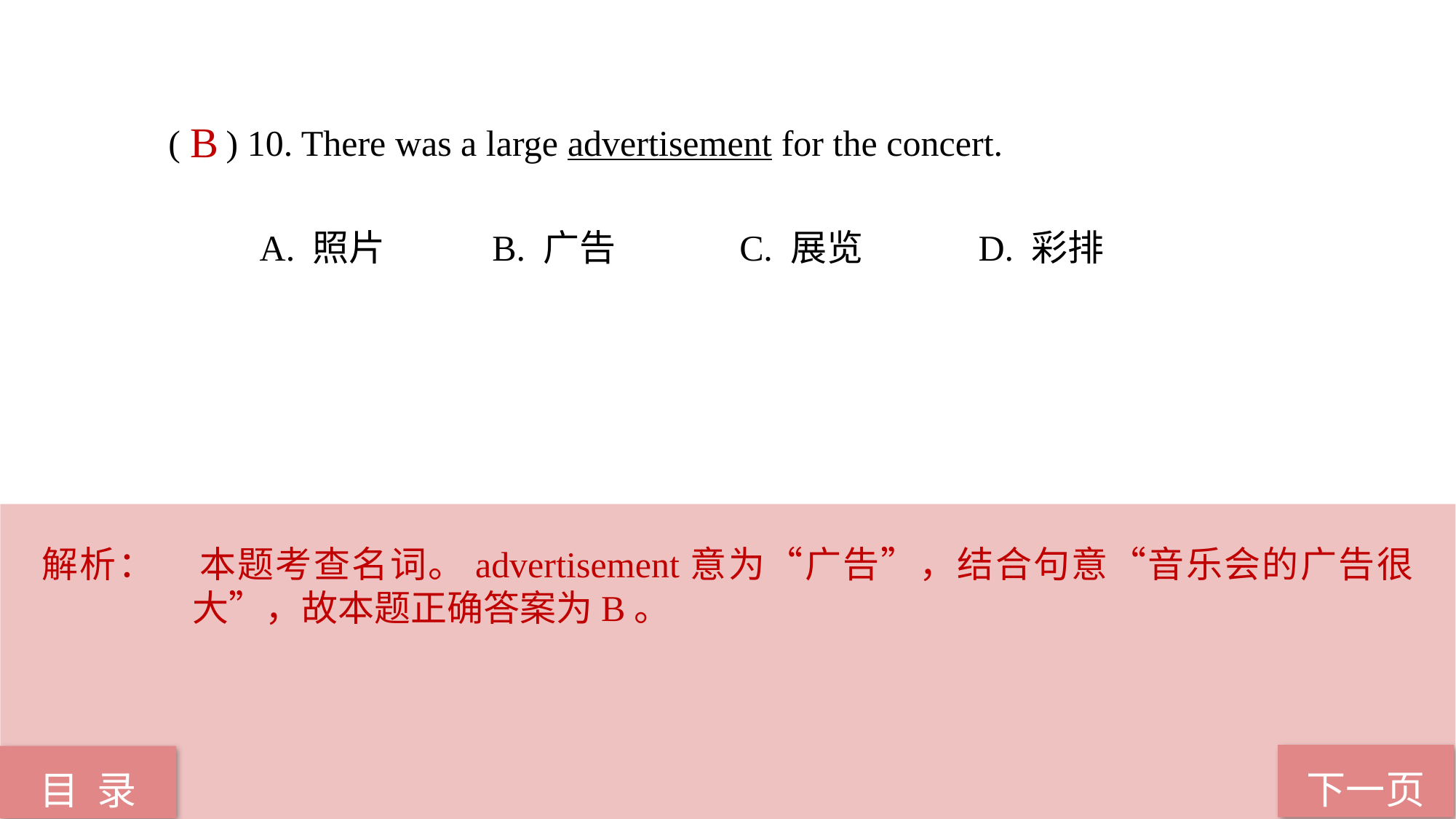

(     ) 10. There was a large advertisement for the concert.

          A. 照片            B. 广告              C. 展览             D. 彩排
B
解析：	本题考查名词。advertisement意为“广告”，结合句意“音乐会的广告很大”，故本题正确答案为B。